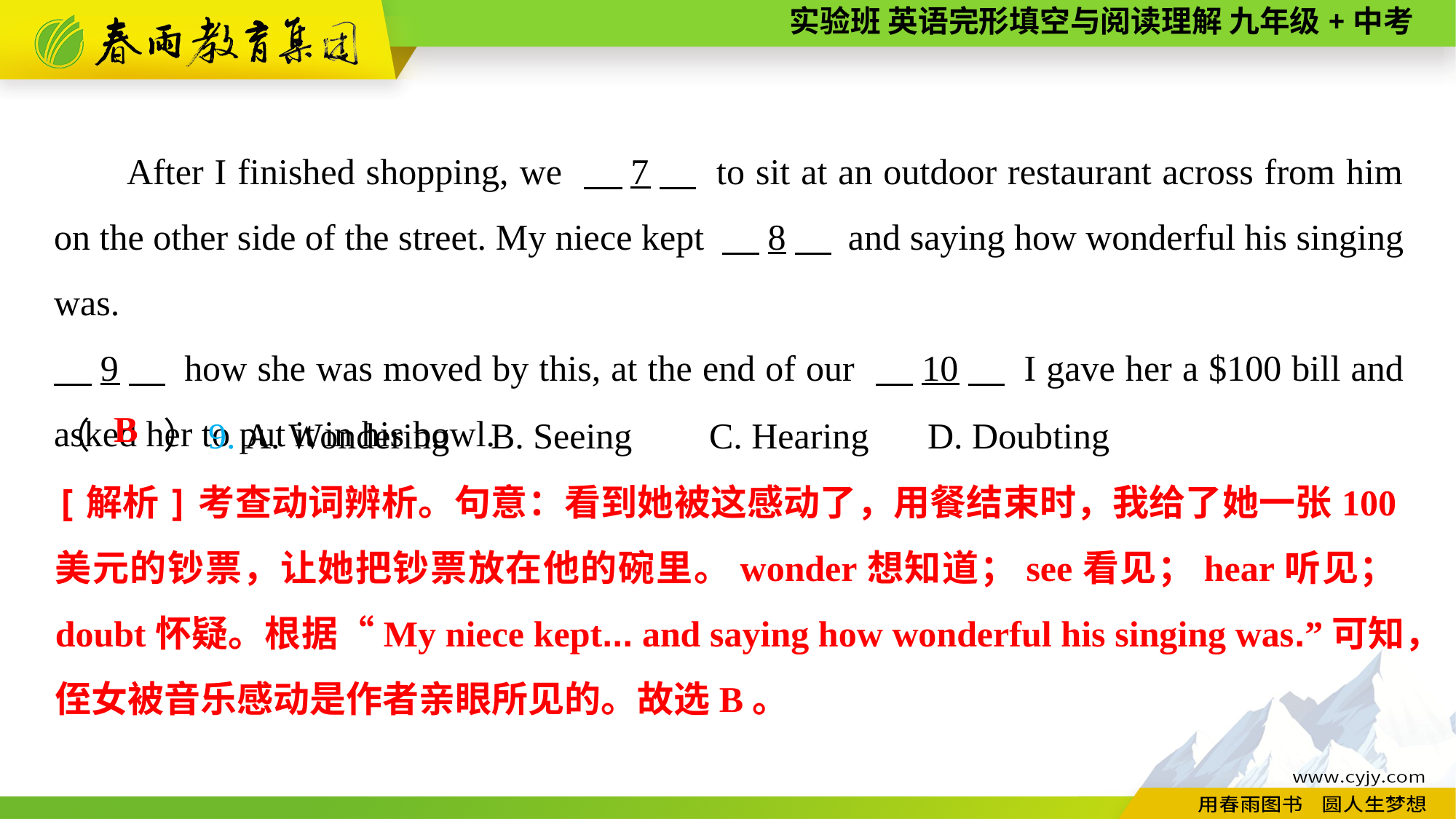

After I finished shopping, we 　7　 to sit at an outdoor restaurant across from him on the other side of the street. My niece kept 　8　 and saying how wonderful his singing was.
　9　 how she was moved by this, at the end of our 　10　 I gave her a $100 bill and asked her to put it in his bowl.
（　　）9. A. Wondering	B. Seeing	C. Hearing	D. Doubting
B
[解析]考查动词辨析。句意：看到她被这感动了，用餐结束时，我给了她一张100美元的钞票，让她把钞票放在他的碗里。wonder想知道；see看见；hear听见；doubt怀疑。根据“My niece kept... and saying how wonderful his singing was.”可知，侄女被音乐感动是作者亲眼所见的。故选B。